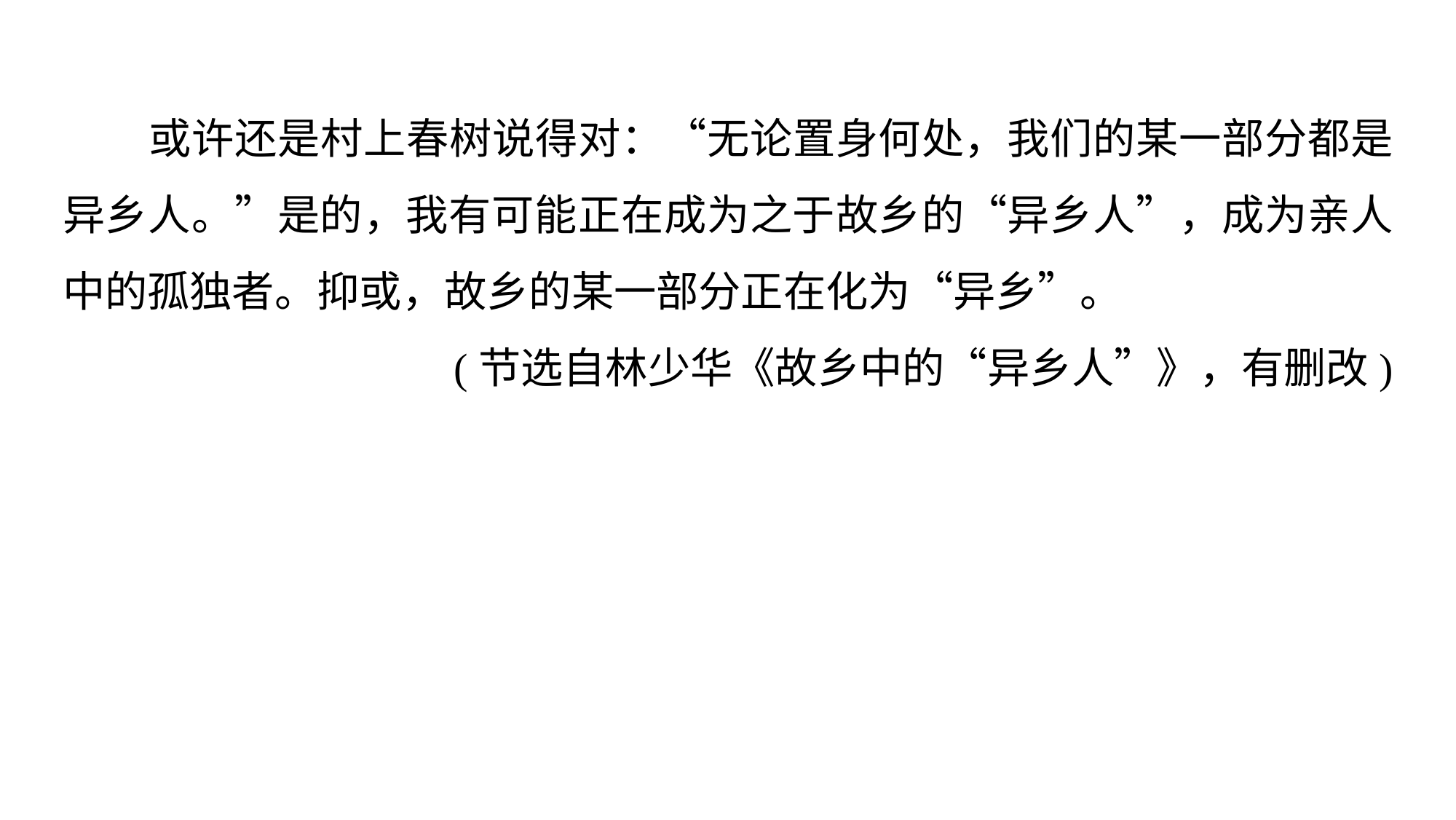

或许还是村上春树说得对：“无论置身何处，我们的某一部分都是异乡人。”是的，我有可能正在成为之于故乡的“异乡人”，成为亲人中的孤独者。抑或，故乡的某一部分正在化为“异乡”。
(节选自林少华《故乡中的“异乡人”》，有删改)